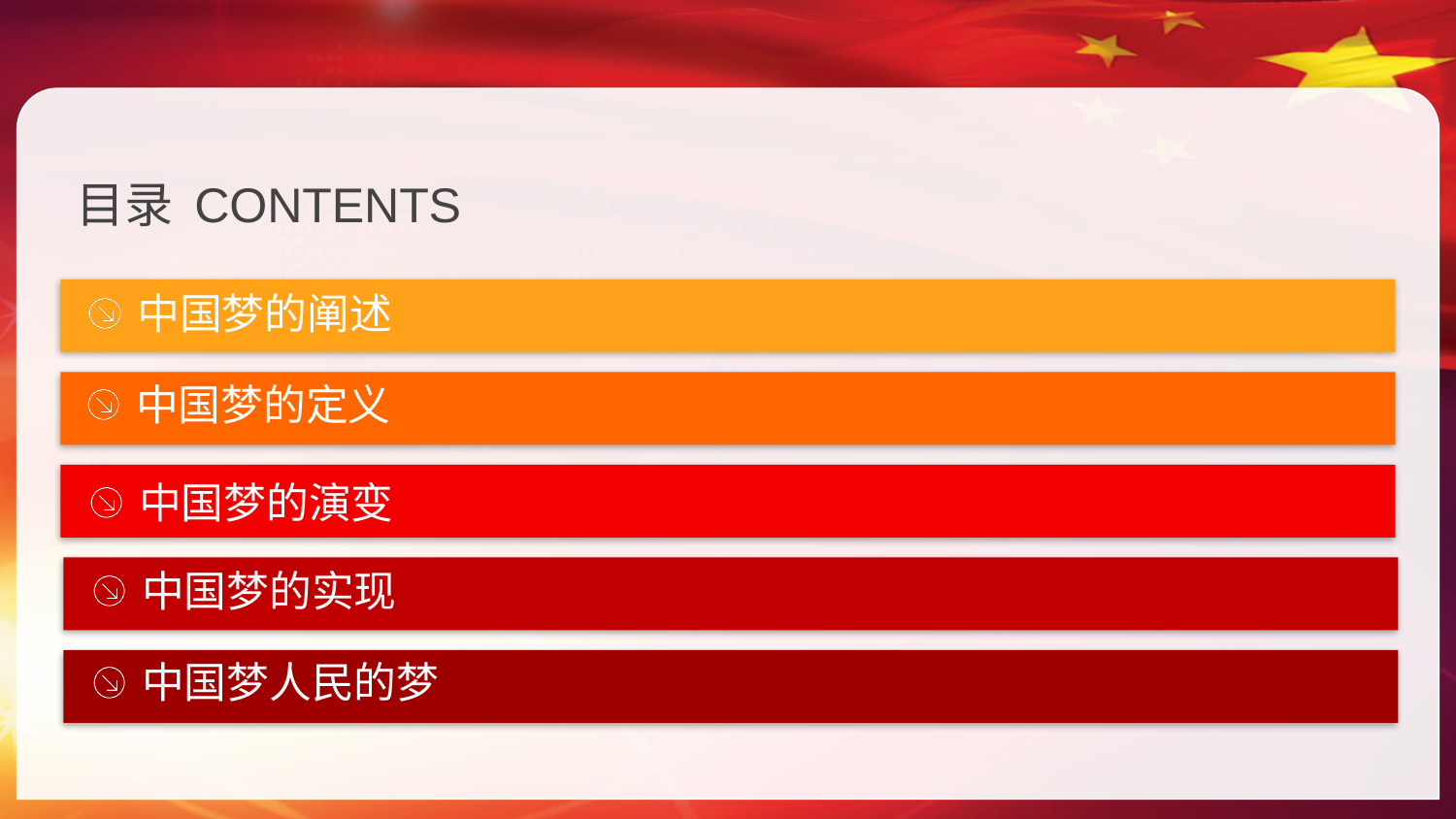

目录 CONTENTS

中国梦的阐述

中国梦的定义

中国梦的演变

中国梦的实现

中国梦人民的梦